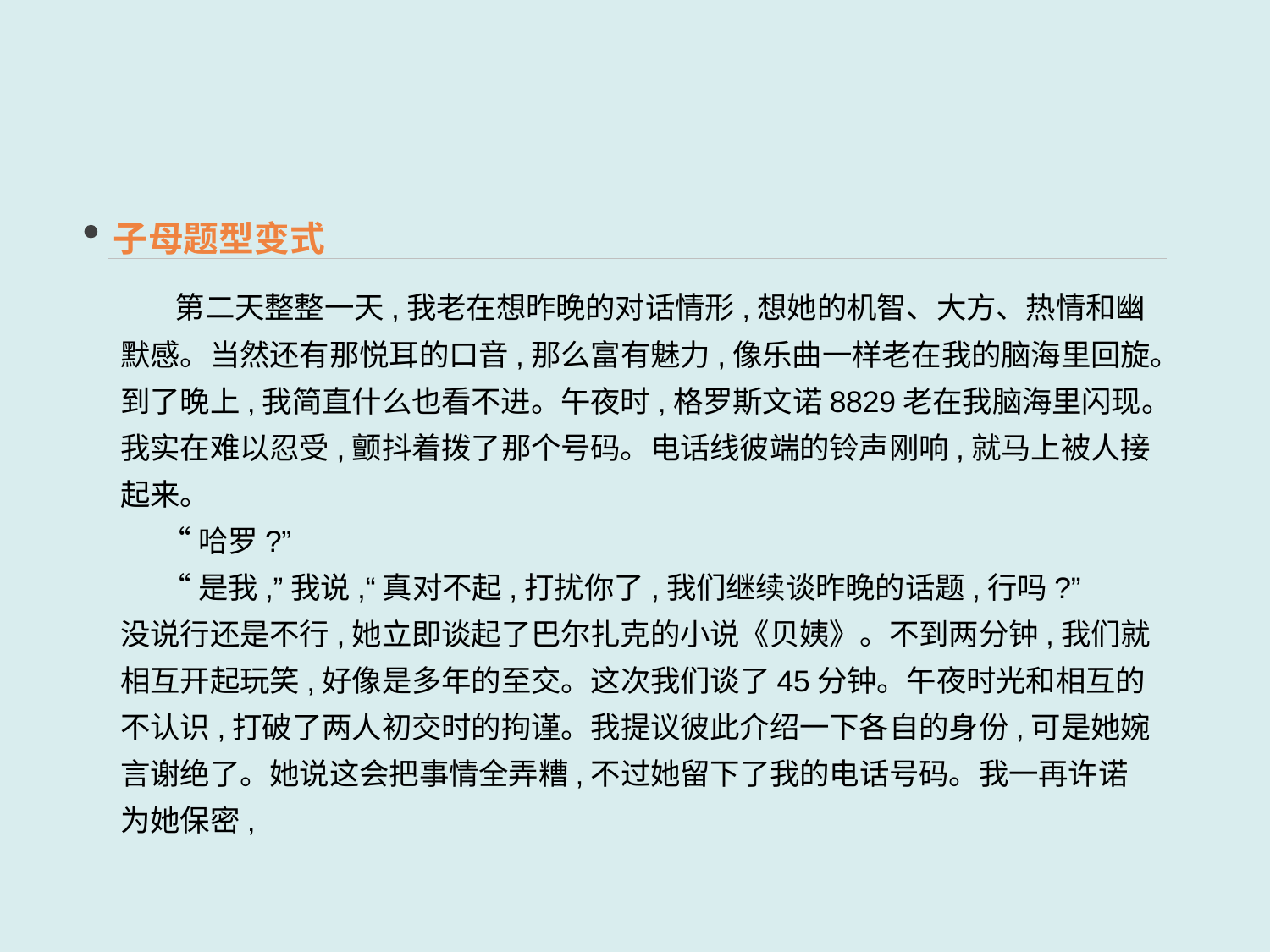

子母题型变式

       第二天整整一天,我老在想昨晚的对话情形,想她的机智、大方、热情和幽默感。当然还有那悦耳的口音,那么富有魅力,像乐曲一样老在我的脑海里回旋。到了晚上,我简直什么也看不进。午夜时,格罗斯文诺8829老在我脑海里闪现。我实在难以忍受,颤抖着拨了那个号码。电话线彼端的铃声刚响,就马上被人接起来。
      “哈罗?”
      “是我,”我说,“真对不起,打扰你了,我们继续谈昨晚的话题,行吗?”
没说行还是不行,她立即谈起了巴尔扎克的小说《贝姨》。不到两分钟,我们就相互开起玩笑,好像是多年的至交。这次我们谈了45分钟。午夜时光和相互的不认识,打破了两人初交时的拘谨。我提议彼此介绍一下各自的身份,可是她婉言谢绝了。她说这会把事情全弄糟,不过她留下了我的电话号码。我一再许诺为她保密,